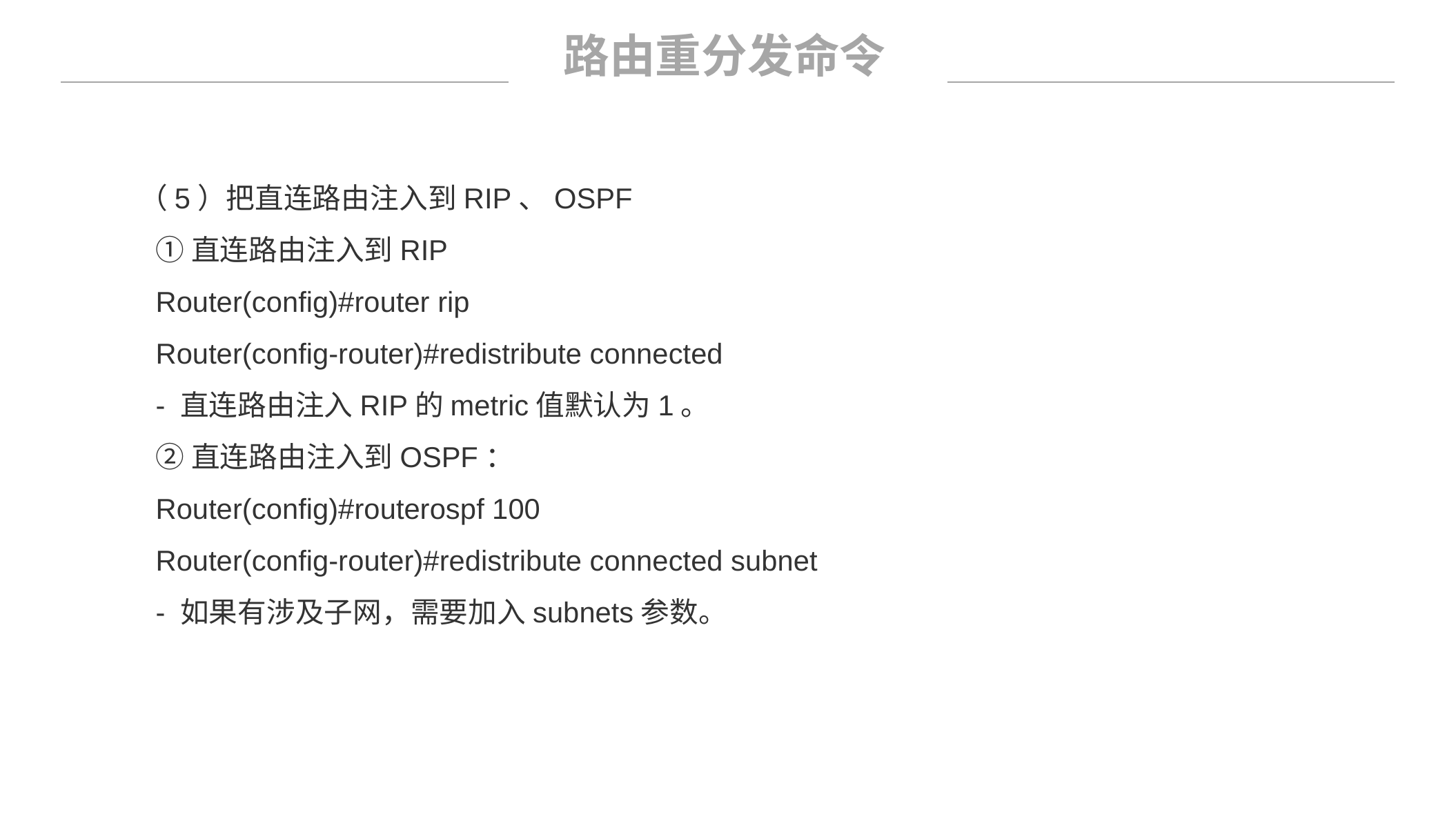

路由重分发命令
 （5）把直连路由注入到RIP、OSPF
①直连路由注入到RIP
Router(config)#router rip
Router(config-router)#redistribute connected
- 直连路由注入RIP的metric值默认为1。
②直连路由注入到OSPF：
Router(config)#routerospf 100
Router(config-router)#redistribute connected subnet
- 如果有涉及子网，需要加入subnets参数。